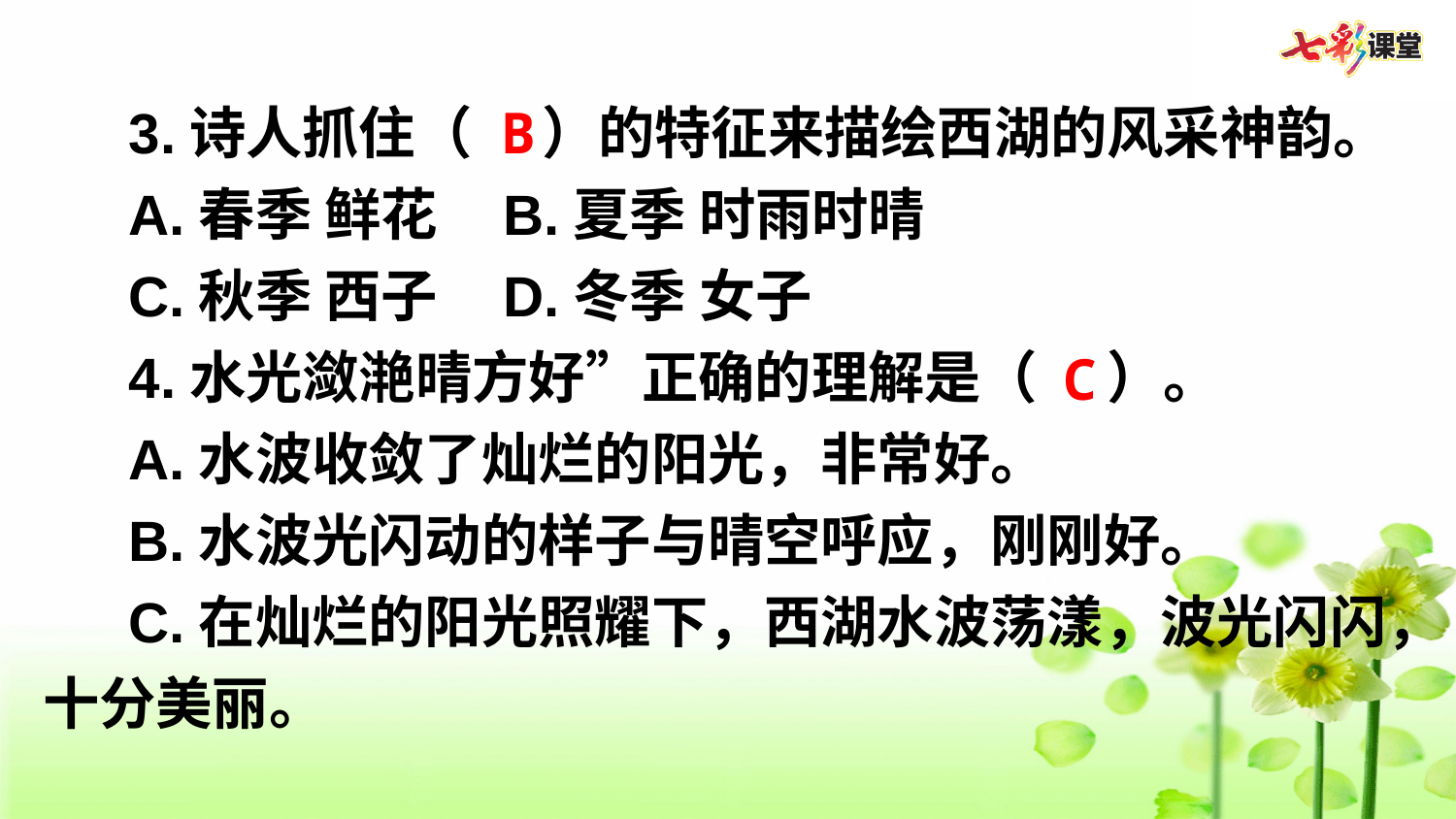

3.诗人抓住（　 ）的特征来描绘西湖的风采神韵。
A.春季 鲜花    B.夏季 时雨时晴
C.秋季 西子    D.冬季 女子
4.水光潋滟晴方好”正确的理解是（　 ）。
A.水波收敛了灿烂的阳光，非常好。
B.水波光闪动的样子与晴空呼应，刚刚好。
C.在灿烂的阳光照耀下，西湖水波荡漾，波光闪闪，十分美丽。
B
C